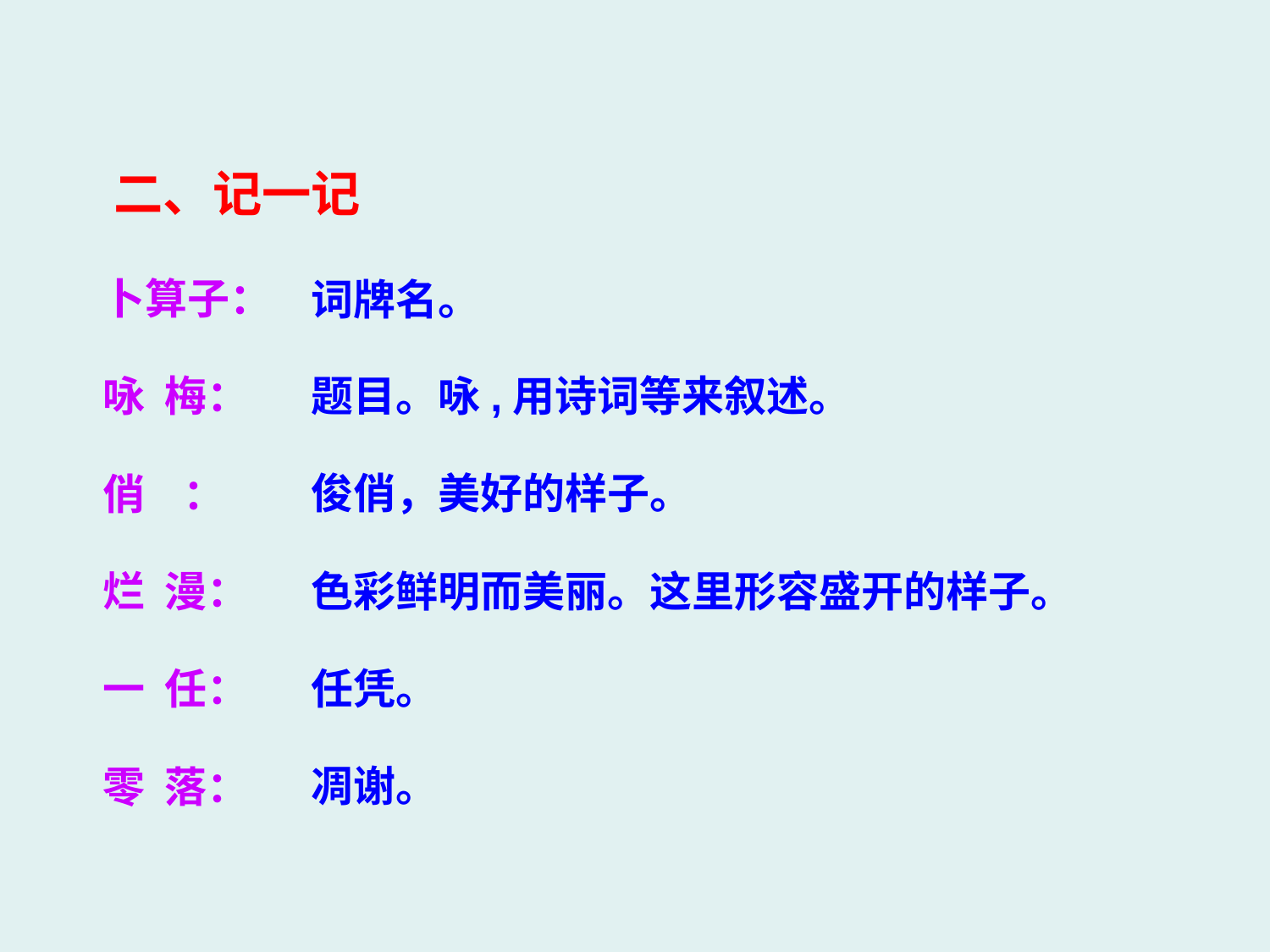

二、记一记
卜算子：
词牌名。
咏  梅：
题目。咏,用诗词等来叙述。
俊俏，美好的样子。
俏    ：
色彩鲜明而美丽。这里形容盛开的样子。
烂  漫：
任凭。
一  任：
凋谢。
零  落：